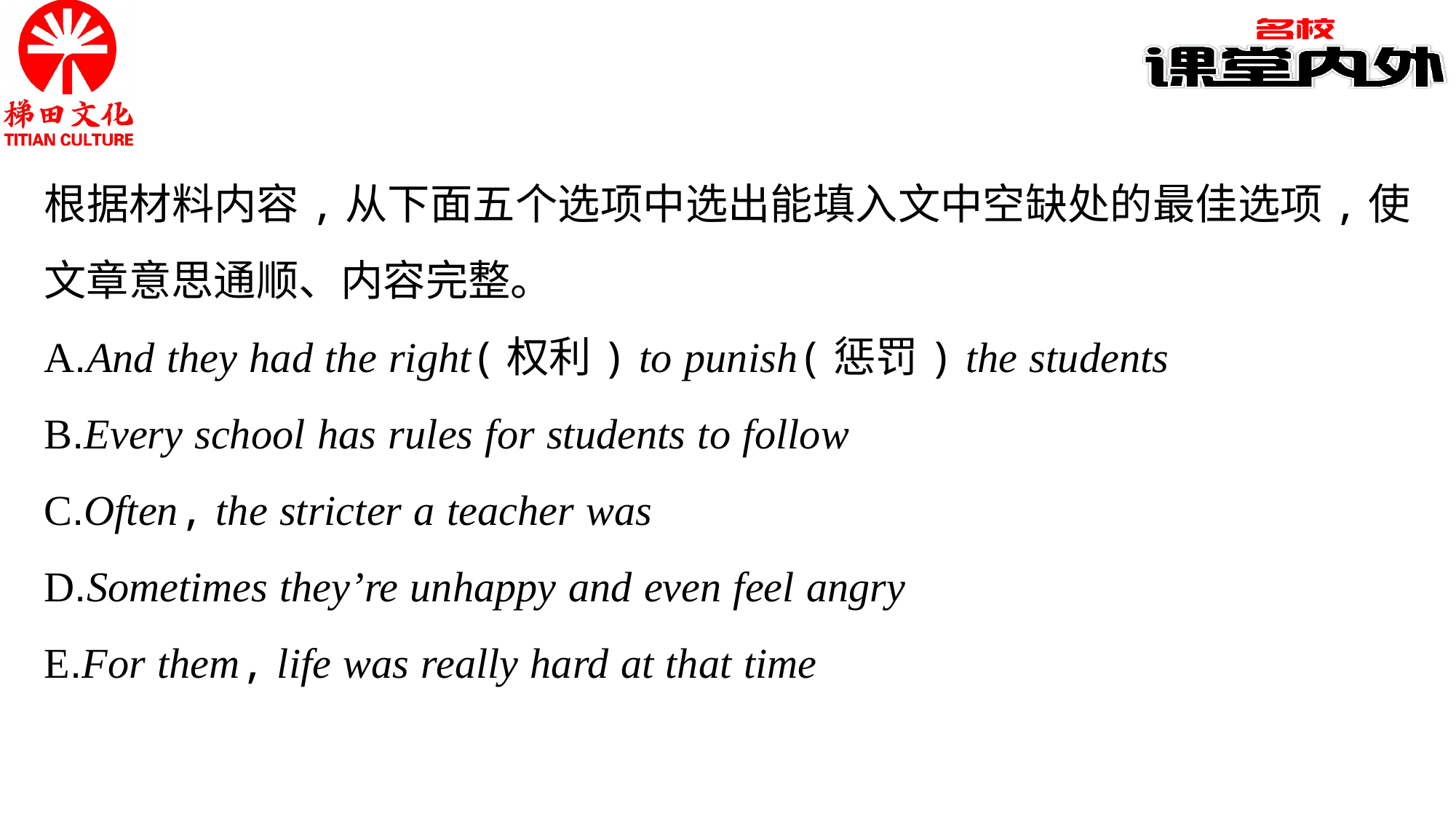

根据材料内容,从下面五个选项中选出能填入文中空缺处的最佳选项,使文章意思通顺、内容完整。
A.And they had the right(权利) to punish(惩罚) the students
B.Every school has rules for students to follow
C.Often, the stricter a teacher was
D.Sometimes they’re unhappy and even feel angry
E.For them, life was really hard at that time